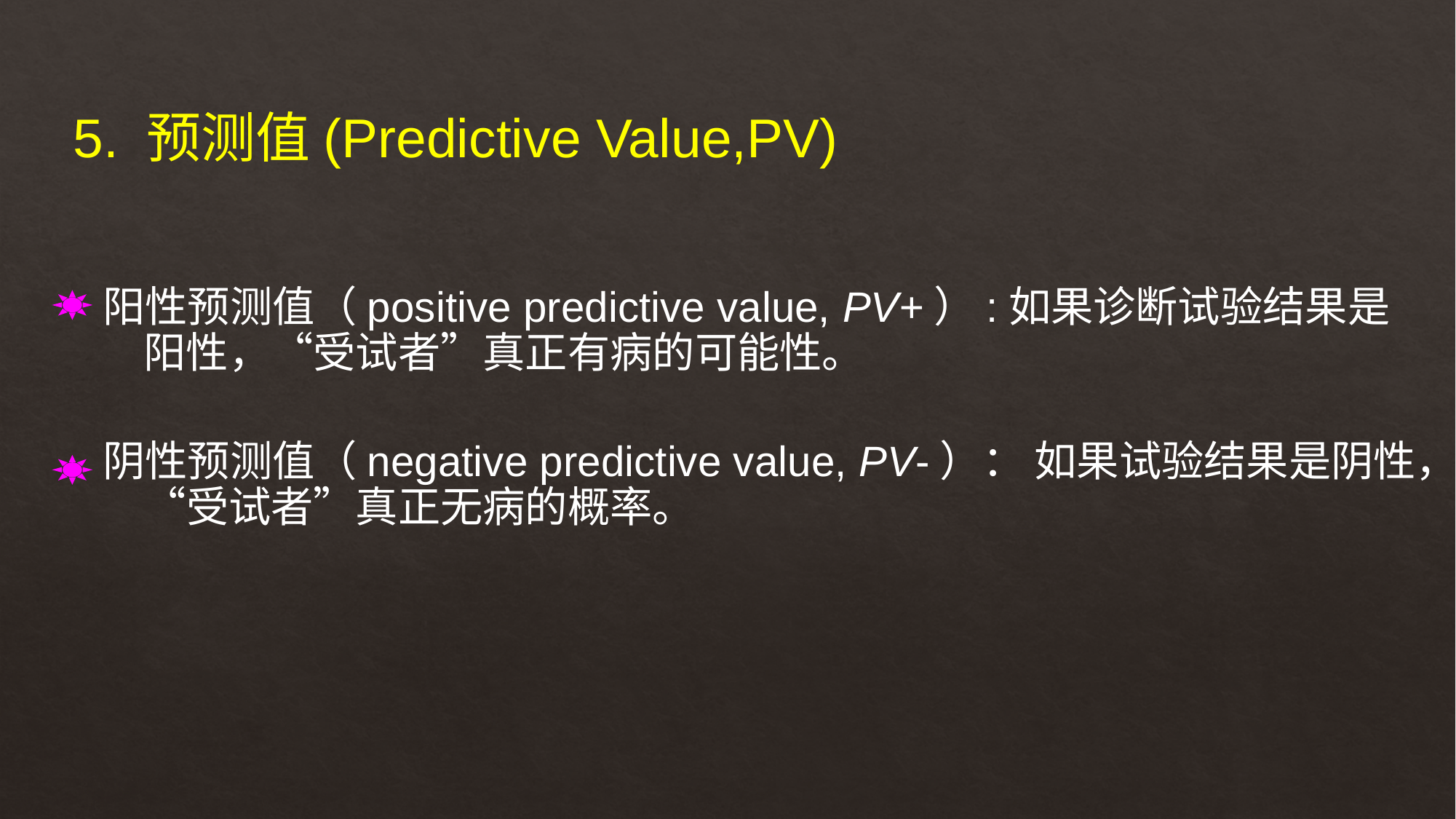

5. 预测值(Predictive Value,PV)
阳性预测值（positive predictive value, PV+）:如果诊断试验结果是阳性，“受试者”真正有病的可能性。

阴性预测值（negative predictive value, PV-）： 如果试验结果是阴性，“受试者”真正无病的概率。